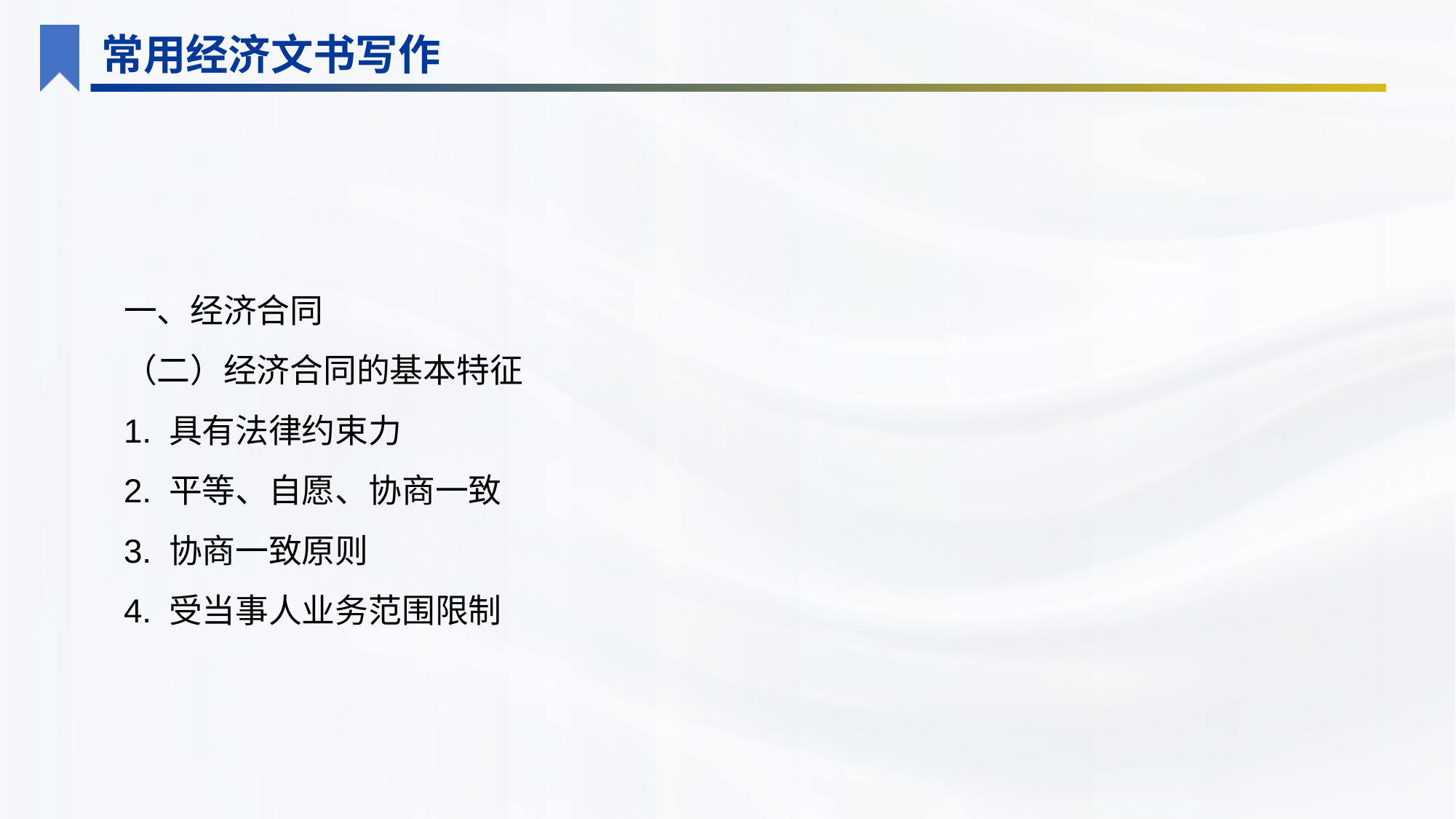

常用经济文书写作
一、经济合同
（二）经济合同的基本特征
1. 具有法律约束力
2. 平等、自愿、协商一致
3. 协商一致原则
4. 受当事人业务范围限制